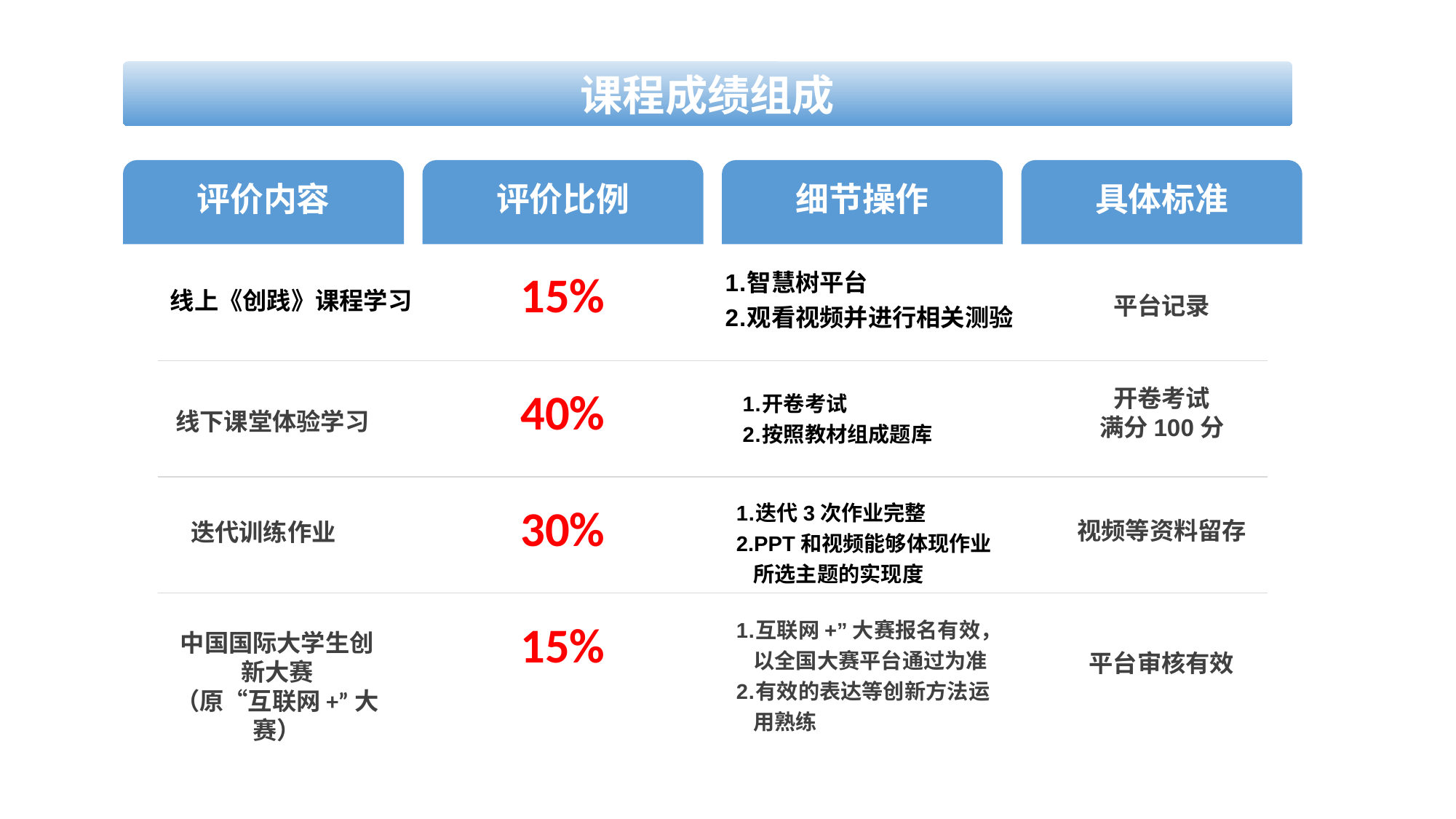

31.20 厘米
课程成绩组成

评价内容

线上《创践》课程学习
线下课堂体验学习
迭代训练作业
中国国际大学生创新大赛
（原“互联网+”大赛）

评价比例

15%
40%
30%
15%

细节操作

具体标准

平台记录
开卷考试
满分100分
视频等资料留存
平台审核有效
智慧树平台
观看视频并进行相关测验
开卷考试
按照教材组成题库
迭代3次作业完整
PPT和视频能够体现作业所选主题的实现度
互联网+”大赛报名有效，以全国大赛平台通过为准
有效的表达等创新方法运用熟练
13.80 厘米